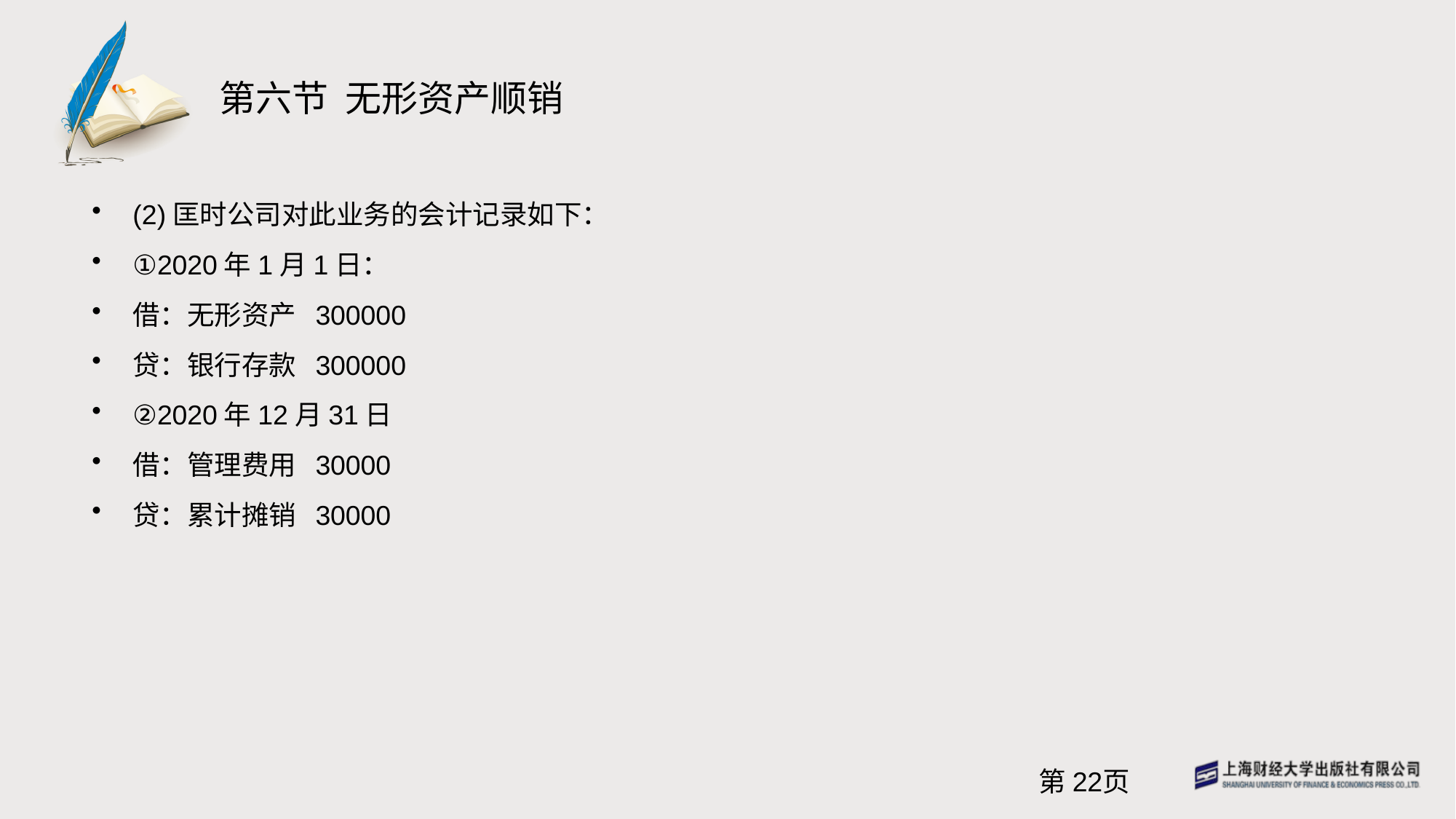

# 第六节  无形资产顺销
(2)匡时公司对此业务的会计记录如下：
①2020年1月1日：
借：无形资产  300000
贷：银行存款  300000
②2020年12月31日
借：管理费用  30000
贷：累计摊销  30000

22